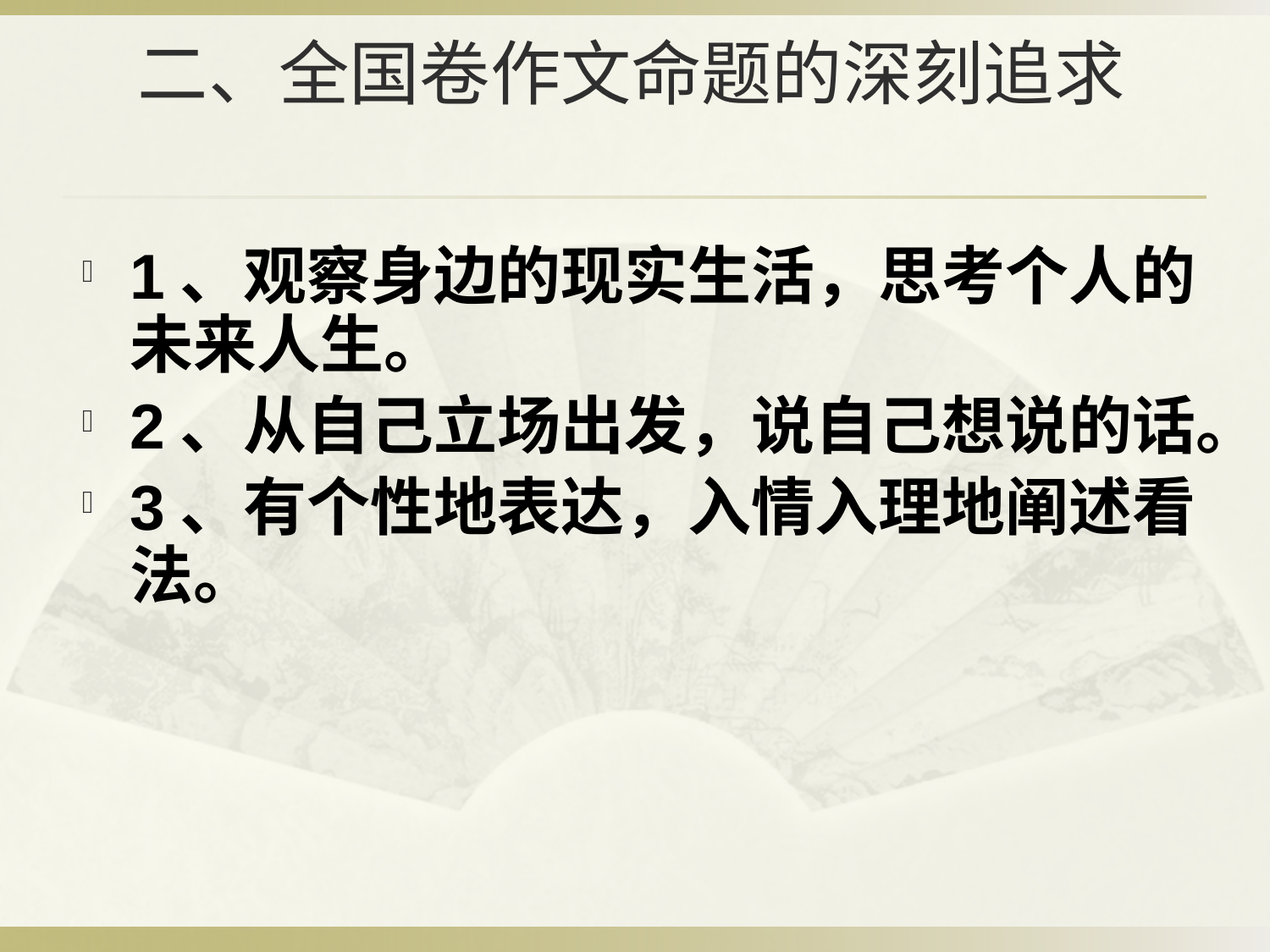

# 二、全国卷作文命题的深刻追求
1、观察身边的现实生活，思考个人的未来人生。
2、从自己立场出发，说自己想说的话。
3、有个性地表达，入情入理地阐述看法。